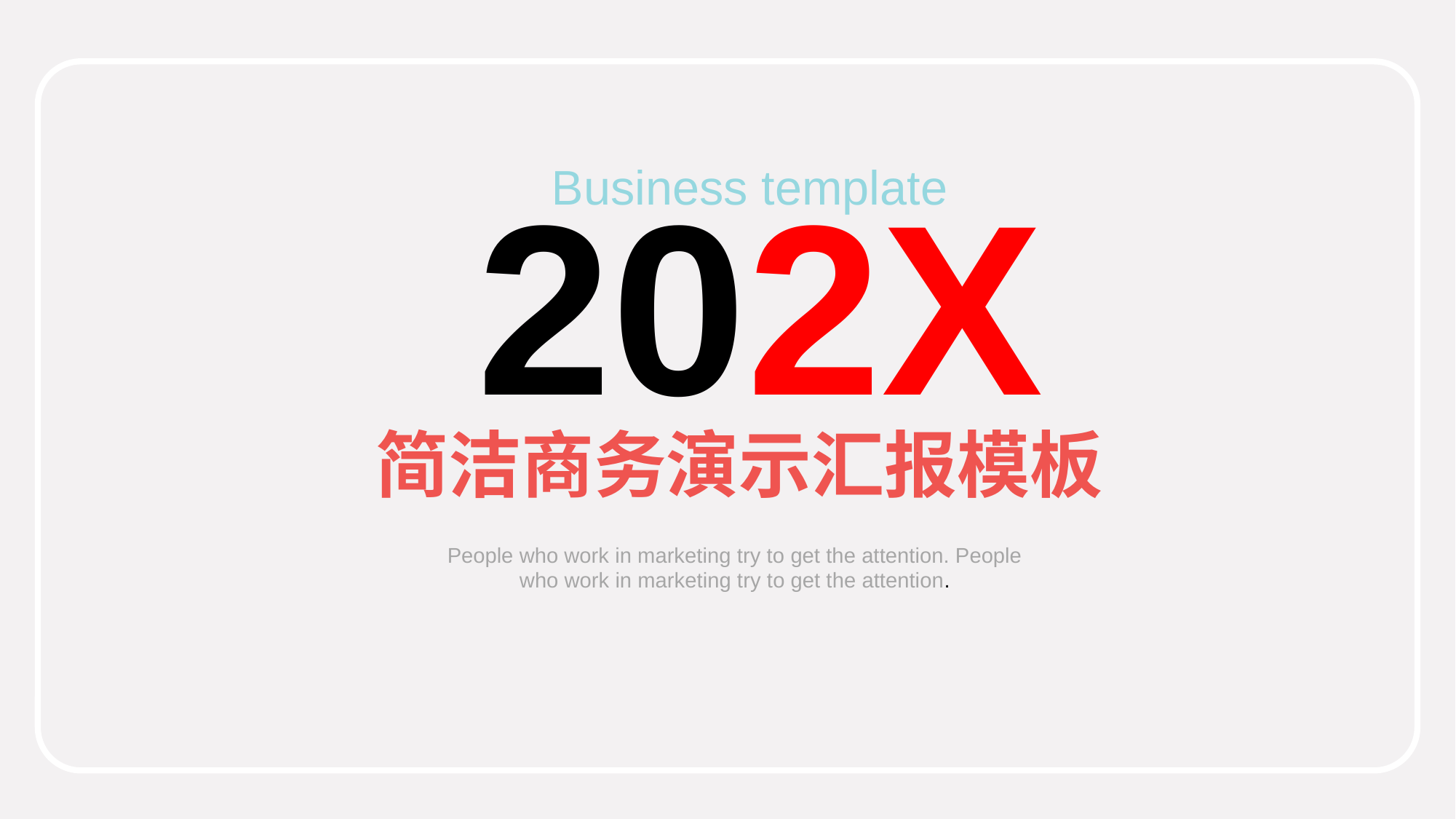

202X
Business template
简洁商务演示汇报模板

People who work in marketing try to get the attention. People who work in marketing try to get the attention.